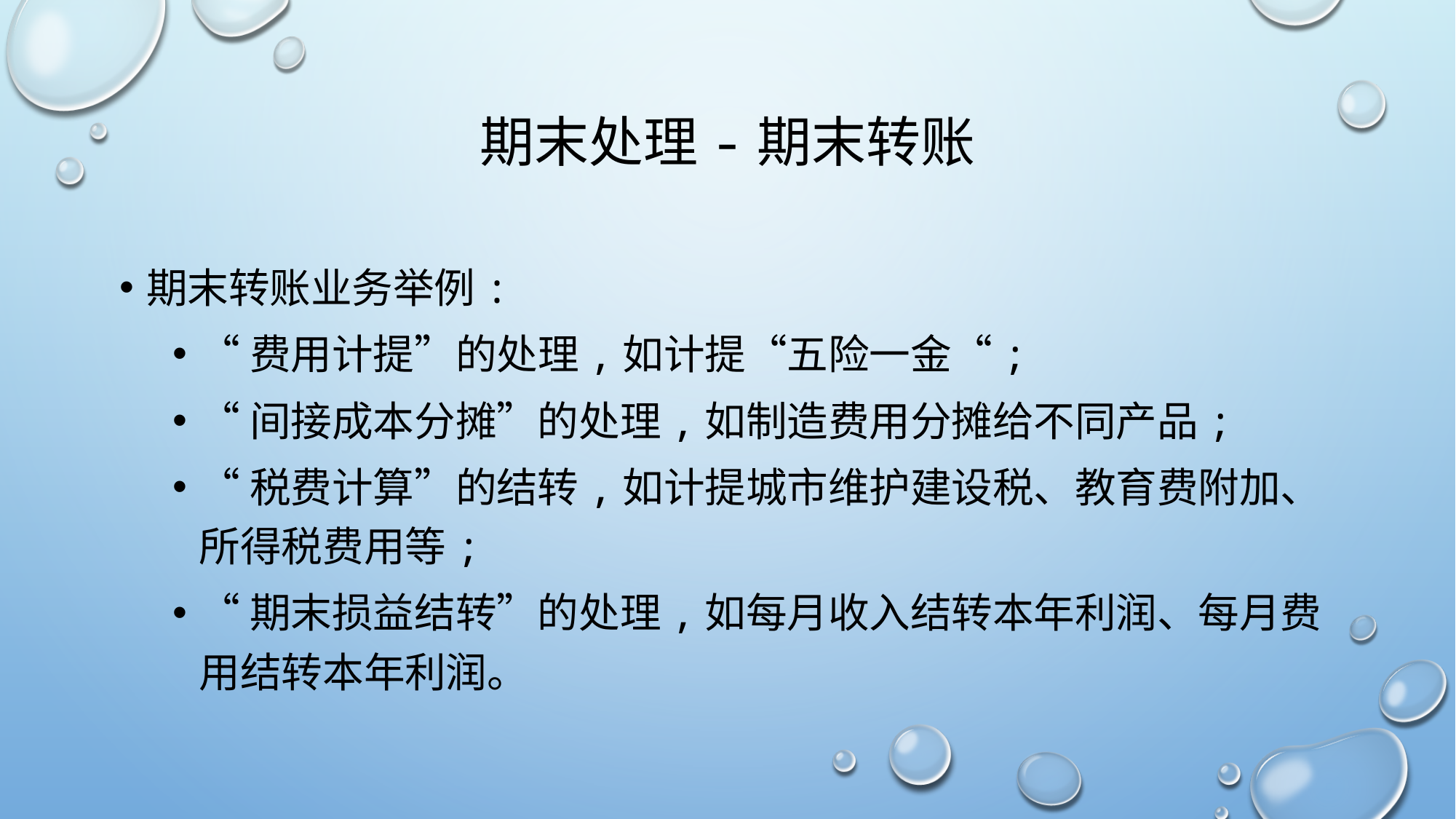

# 期末处理-期末转账
期末转账业务举例:
“费用计提”的处理,如计提“五险一金“;
“间接成本分摊”的处理,如制造费用分摊给不同产品;
“税费计算”的结转,如计提城市维护建设税、教育费附加、所得税费用等;
“期末损益结转”的处理,如每月收入结转本年利润、每月费用结转本年利润。